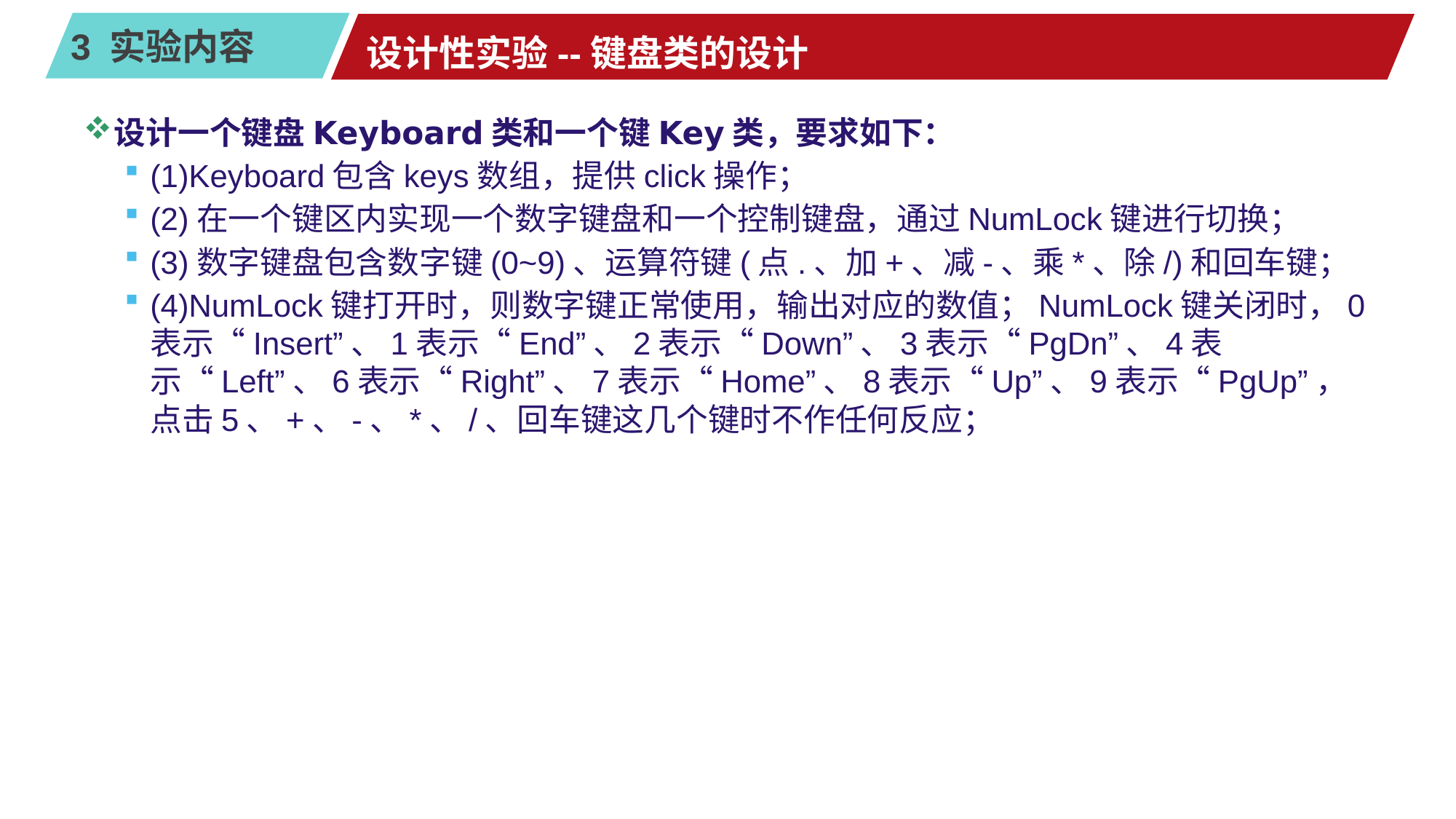

# 设计性实验--键盘类的设计
设计一个键盘Keyboard类和一个键Key类，要求如下：
(1)Keyboard包含keys数组，提供click操作；
(2)在一个键区内实现一个数字键盘和一个控制键盘，通过NumLock键进行切换；
(3)数字键盘包含数字键(0~9)、运算符键(点.、加+、减-、乘*、除/)和回车键；
(4)NumLock键打开时，则数字键正常使用，输出对应的数值；NumLock键关闭时，0表示“Insert”、1表示“End”、2表示“Down”、3表示“PgDn”、4表示“Left”、6表示“Right”、7表示“Home”、8表示“Up”、9表示“PgUp”，点击5、+、-、*、/、回车键这几个键时不作任何反应；